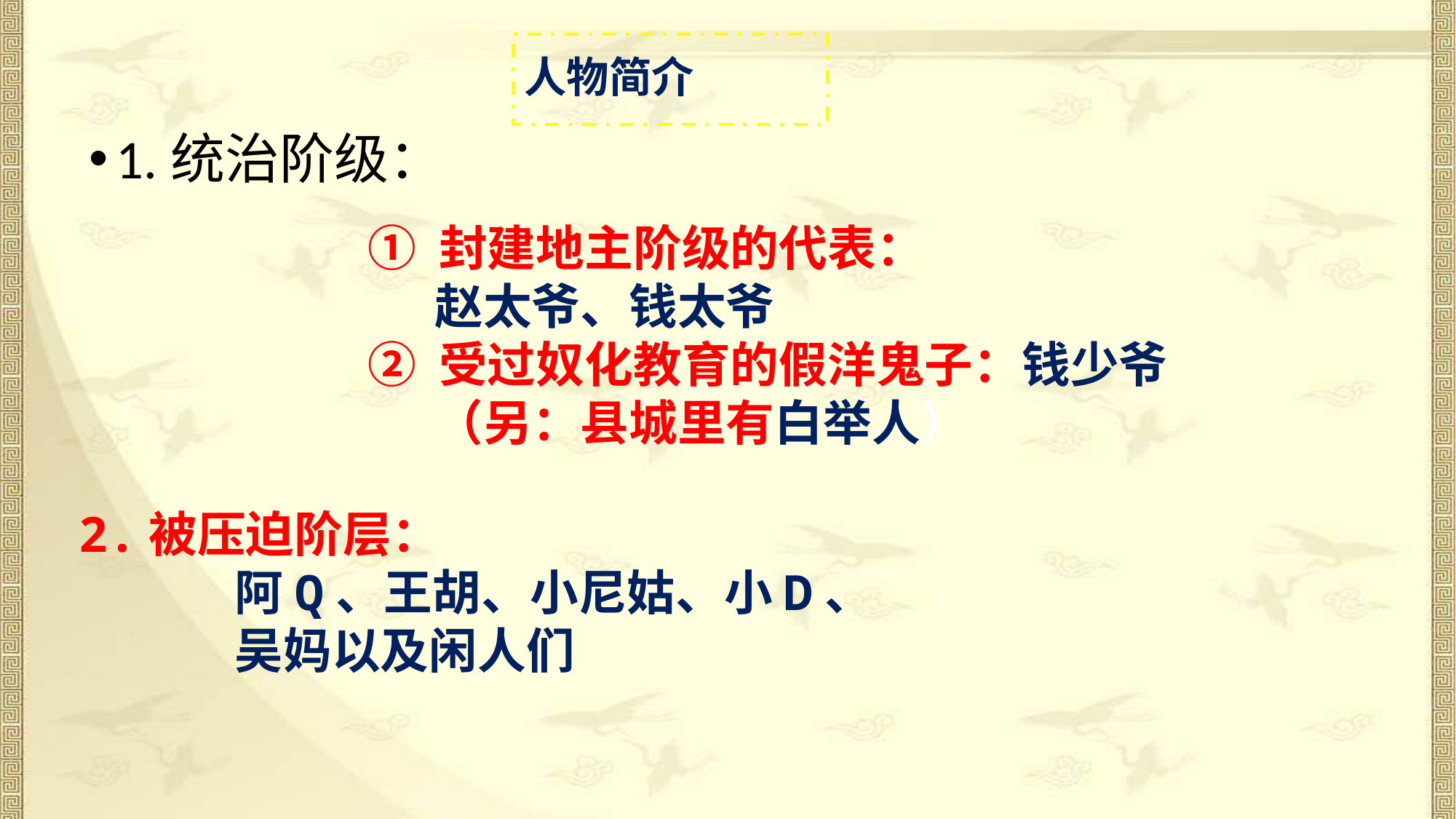

# 人物简介
1.统治阶级：

① 封建地主阶级的代表：
     赵太爷、钱太爷
② 受过奴化教育的假洋鬼子：钱少爷
     （另：县城里有白举人）
2.被压迫阶层：
             阿Q、王胡、小尼姑、小D、
             吴妈以及闲人们